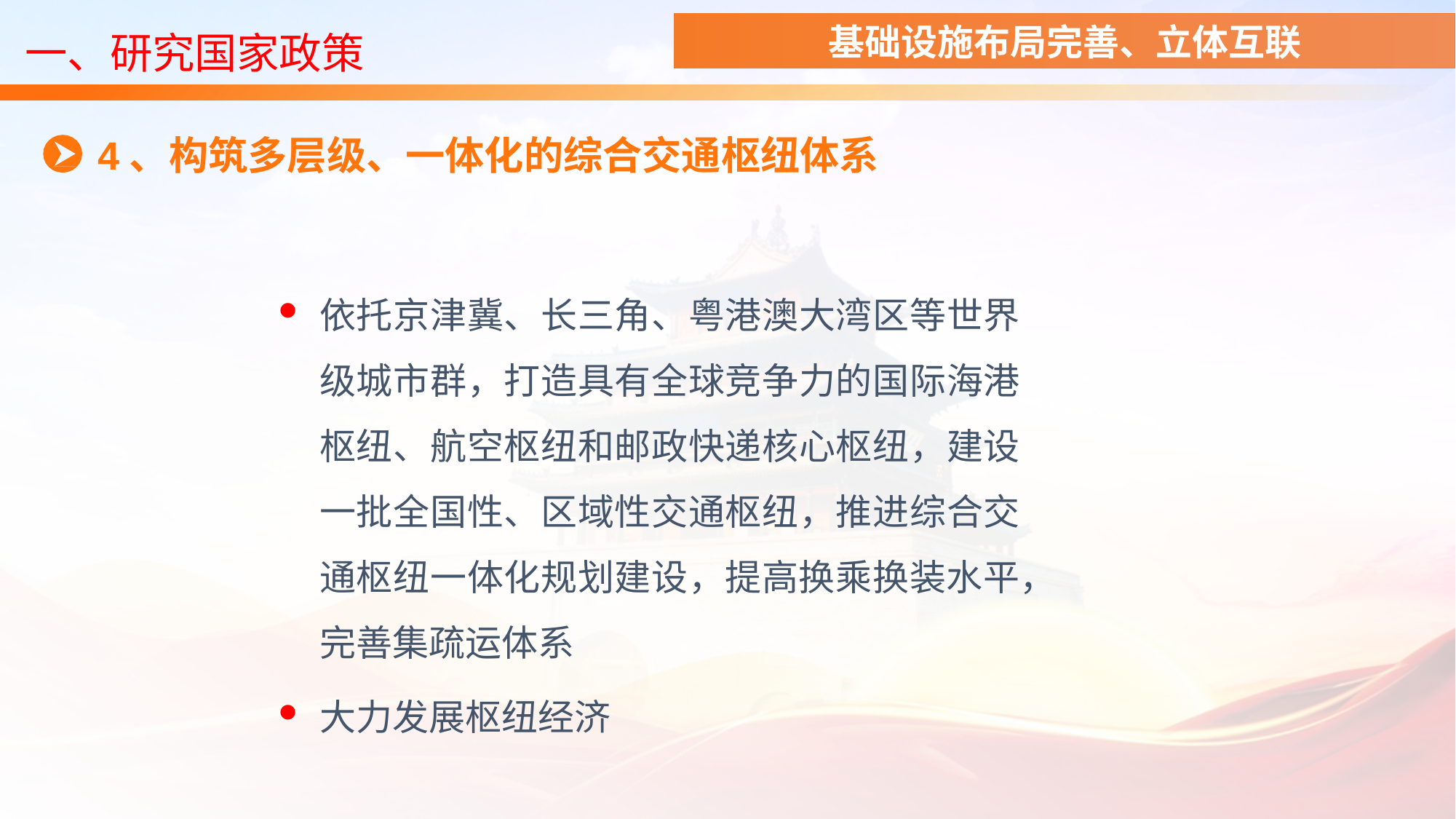

基础设施布局完善、立体互联
一、研究国家政策

4、构筑多层级、一体化的综合交通枢纽体系

依托京津冀、长三角、粤港澳大湾区等世界级城市群，打造具有全球竞争力的国际海港枢纽、航空枢纽和邮政快递核心枢纽，建设一批全国性、区域性交通枢纽，推进综合交通枢纽一体化规划建设，提高换乘换装水平，完善集疏运体系
大力发展枢纽经济